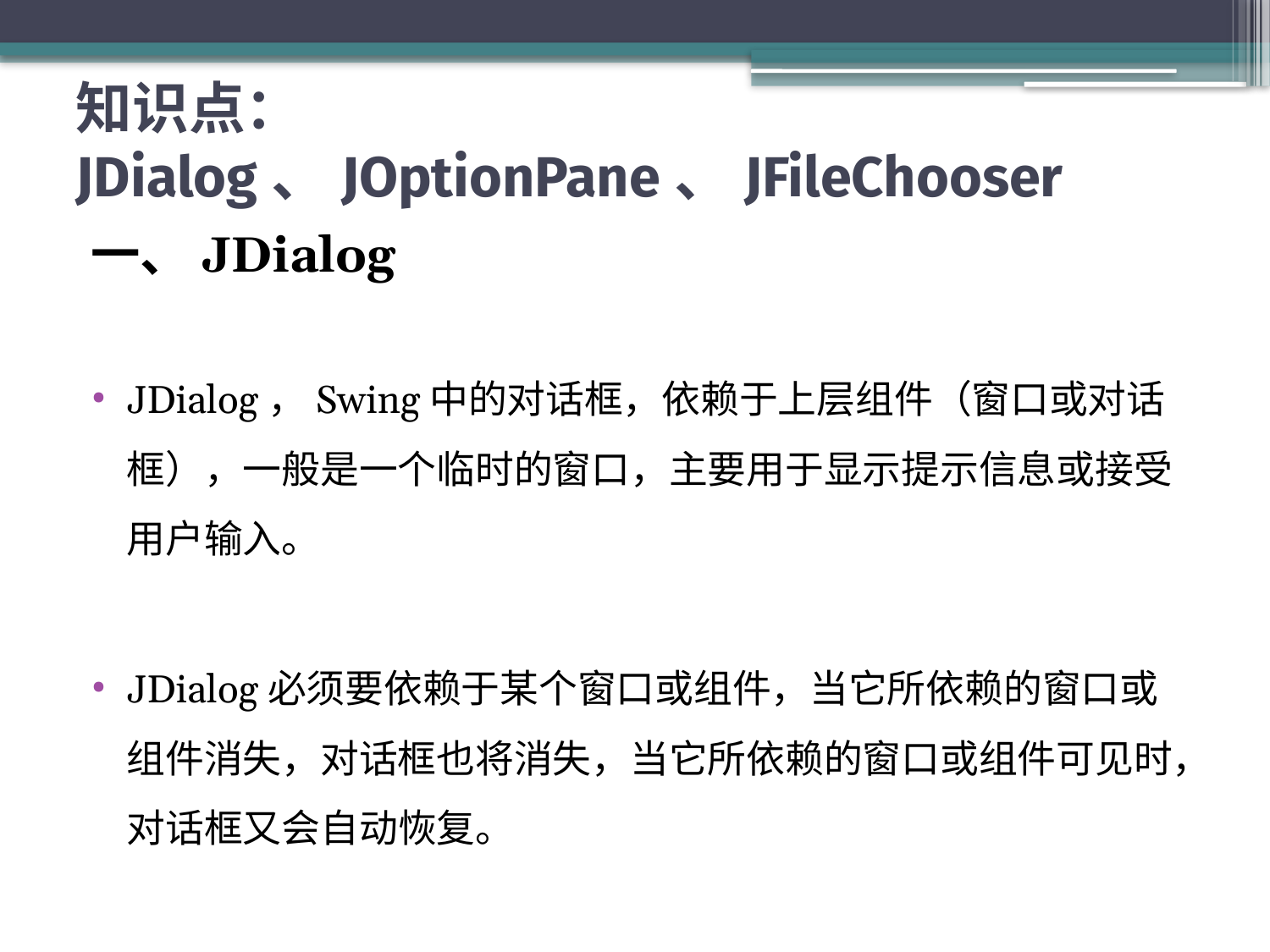

# 知识点：JDialog、JOptionPane、JFileChooser
一、JDialog

JDialog，Swing中的对话框，依赖于上层组件（窗口或对话框），一般是一个临时的窗口，主要用于显示提示信息或接受用户输入。

JDialog必须要依赖于某个窗口或组件，当它所依赖的窗口或组件消失，对话框也将消失，当它所依赖的窗口或组件可见时，对话框又会自动恢复。